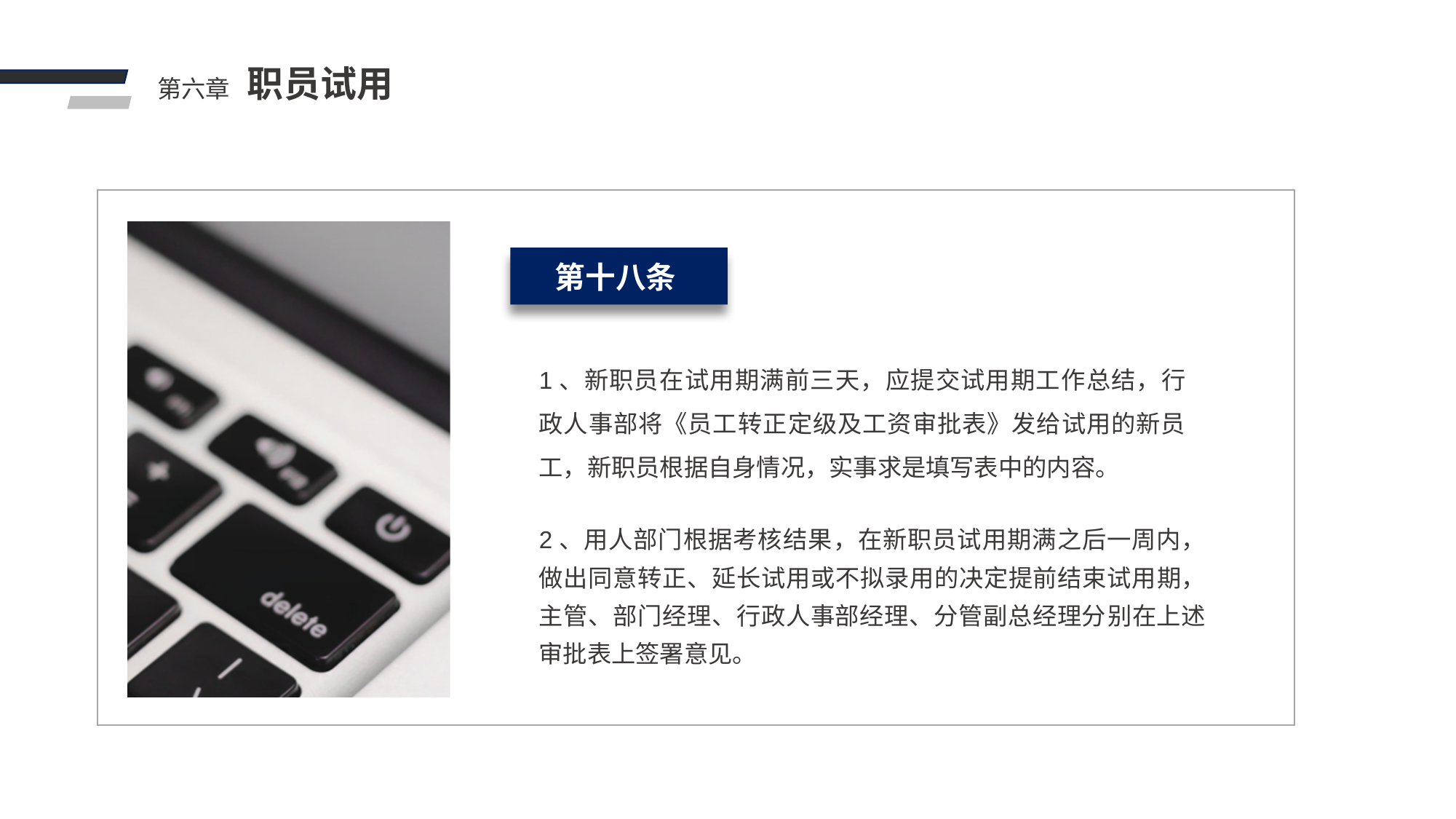

职员试用
第六章

第十八条
1、新职员在试用期满前三天，应提交试用期工作总结，行政人事部将《员工转正定级及工资审批表》发给试用的新员工，新职员根据自身情况，实事求是填写表中的内容。
2、用人部门根据考核结果，在新职员试用期满之后一周内，做出同意转正、延长试用或不拟录用的决定提前结束试用期，主管、部门经理、行政人事部经理、分管副总经理分别在上述审批表上签署意见。